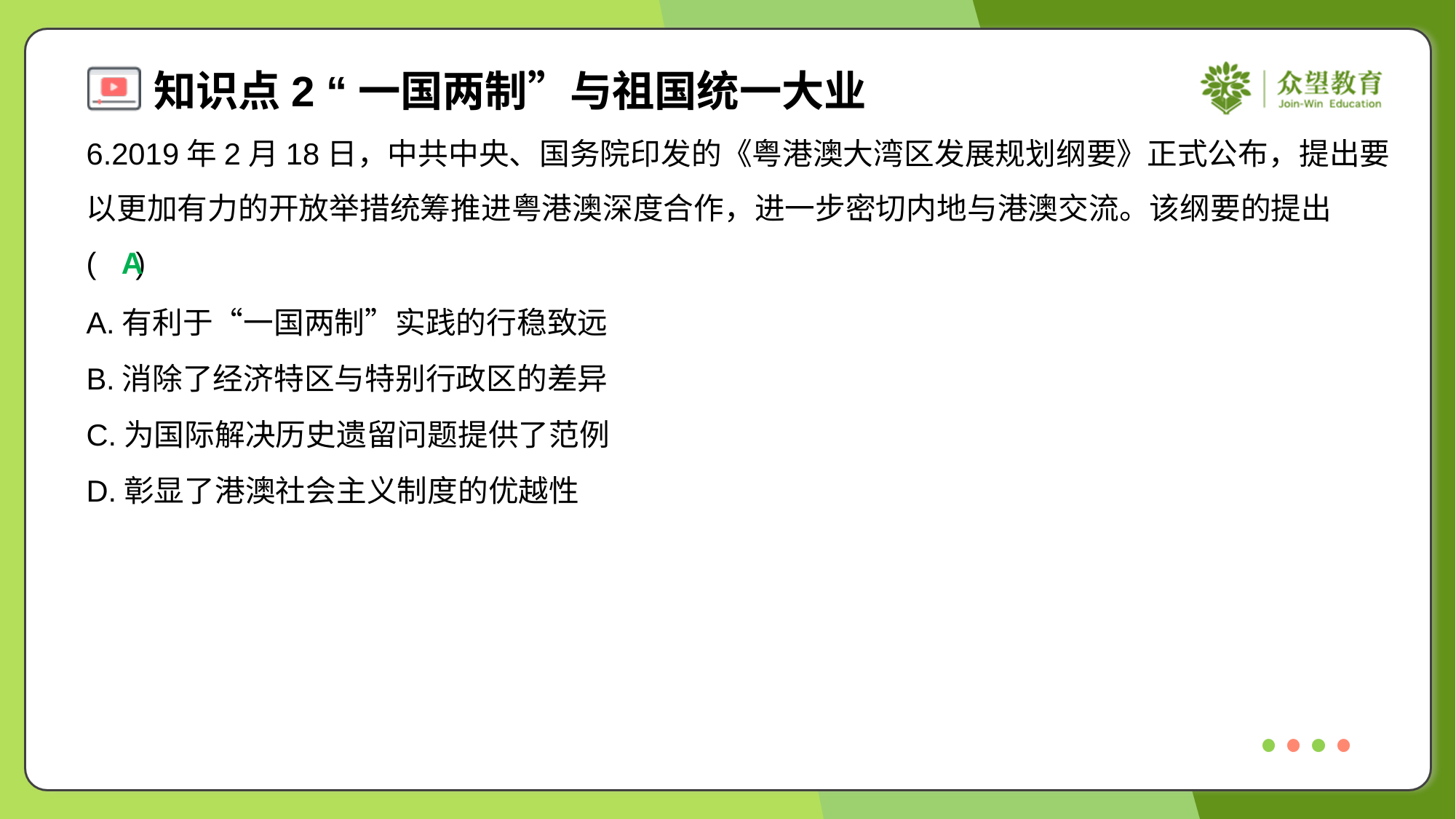

6.2019年2月18日，中共中央、国务院印发的《粤港澳大湾区发展规划纲要》正式公布，提出要
以更加有力的开放举措统筹推进粤港澳深度合作，进一步密切内地与港澳交流。该纲要的提出
(     )
A
A.有利于“一国两制”实践的行稳致远
B.消除了经济特区与特别行政区的差异
C.为国际解决历史遗留问题提供了范例
D.彰显了港澳社会主义制度的优越性